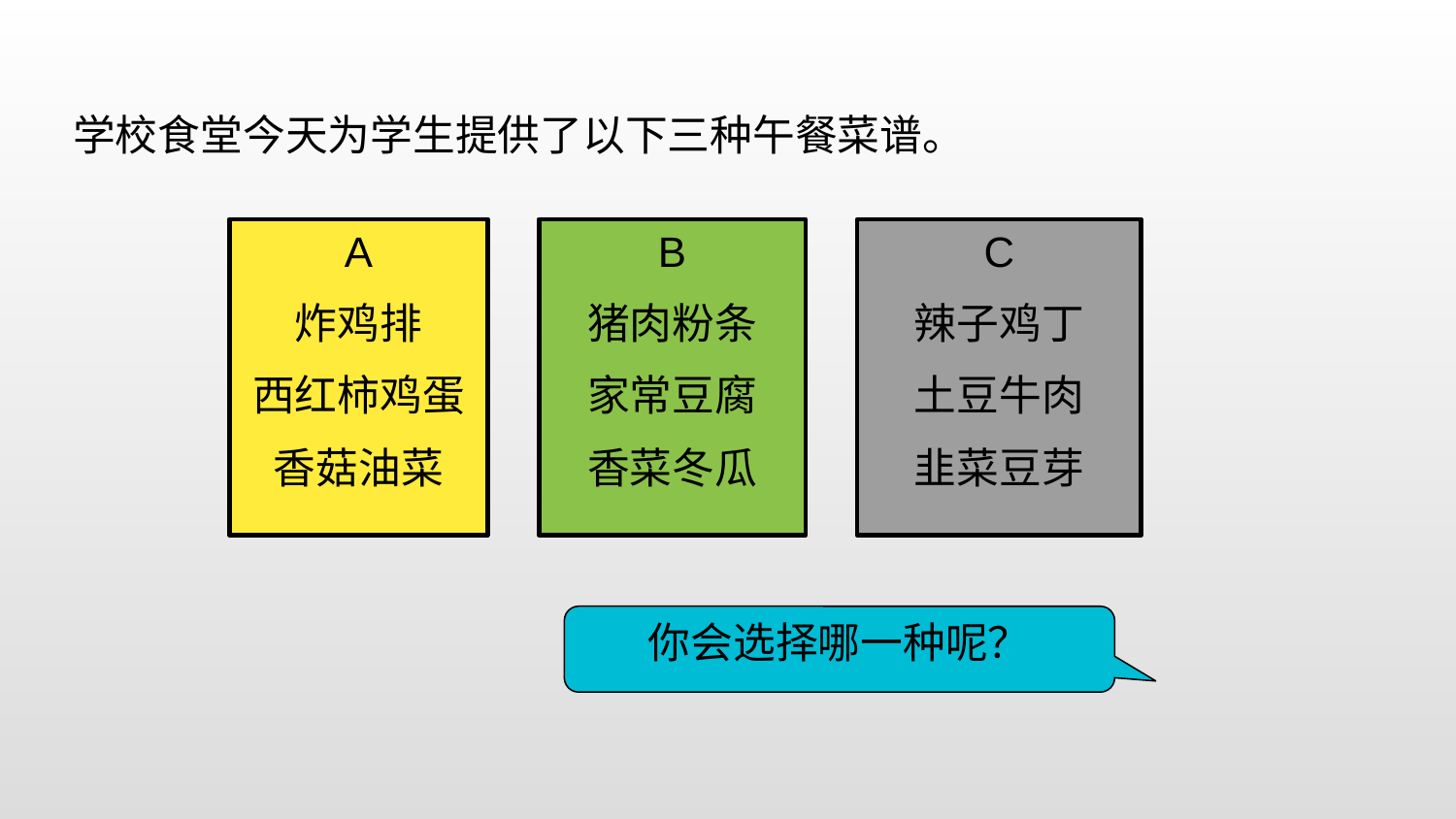

学校食堂今天为学生提供了以下三种午餐菜谱。
A
炸鸡排
西红柿鸡蛋
香菇油菜

B
猪肉粉条
家常豆腐
香菜冬瓜

C
辣子鸡丁
土豆牛肉
韭菜豆芽

你会选择哪一种呢？